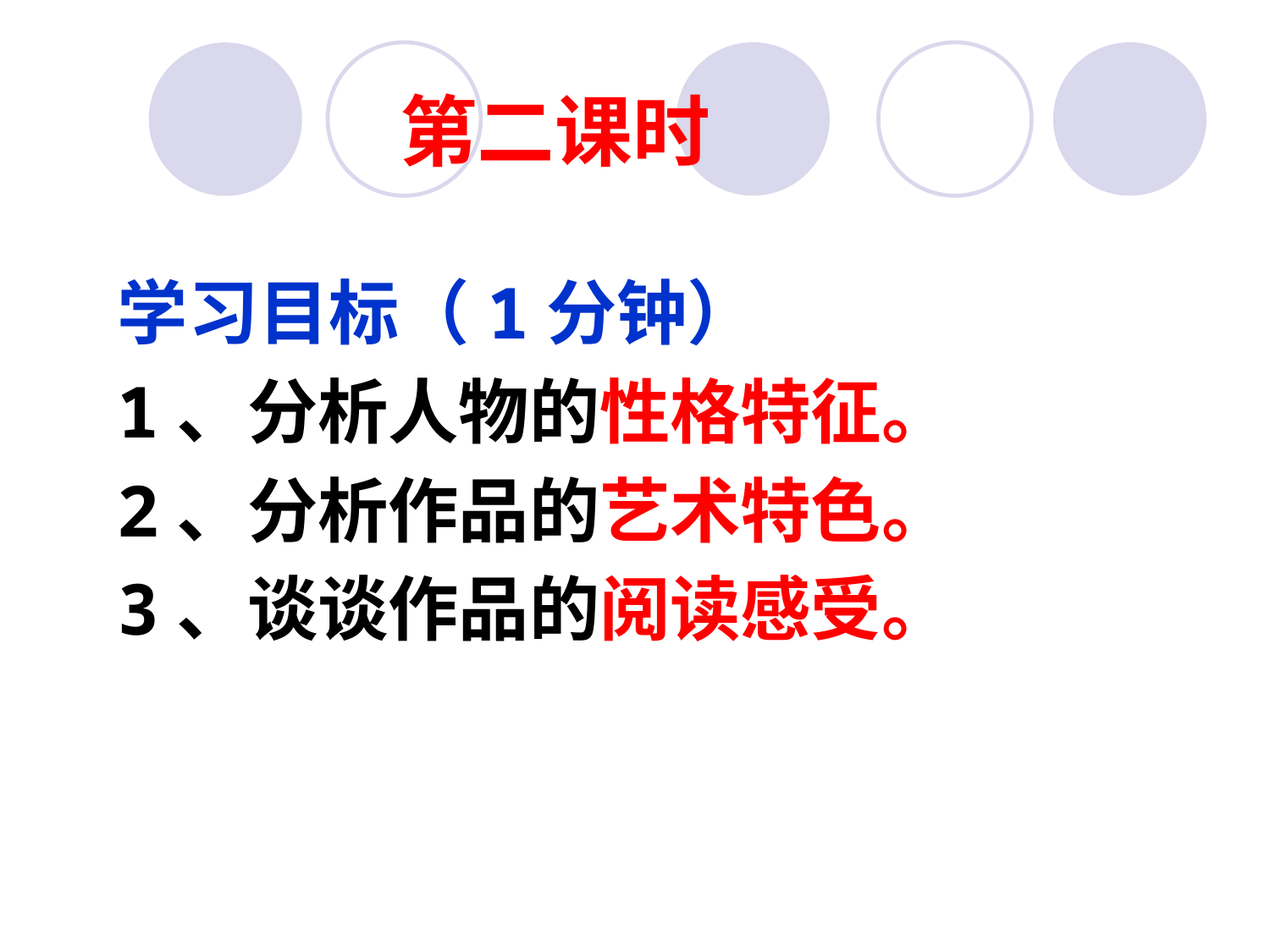

第二课时

学习目标（1分钟）
1、分析人物的性格特征。
2、分析作品的艺术特色。
3、谈谈作品的阅读感受。